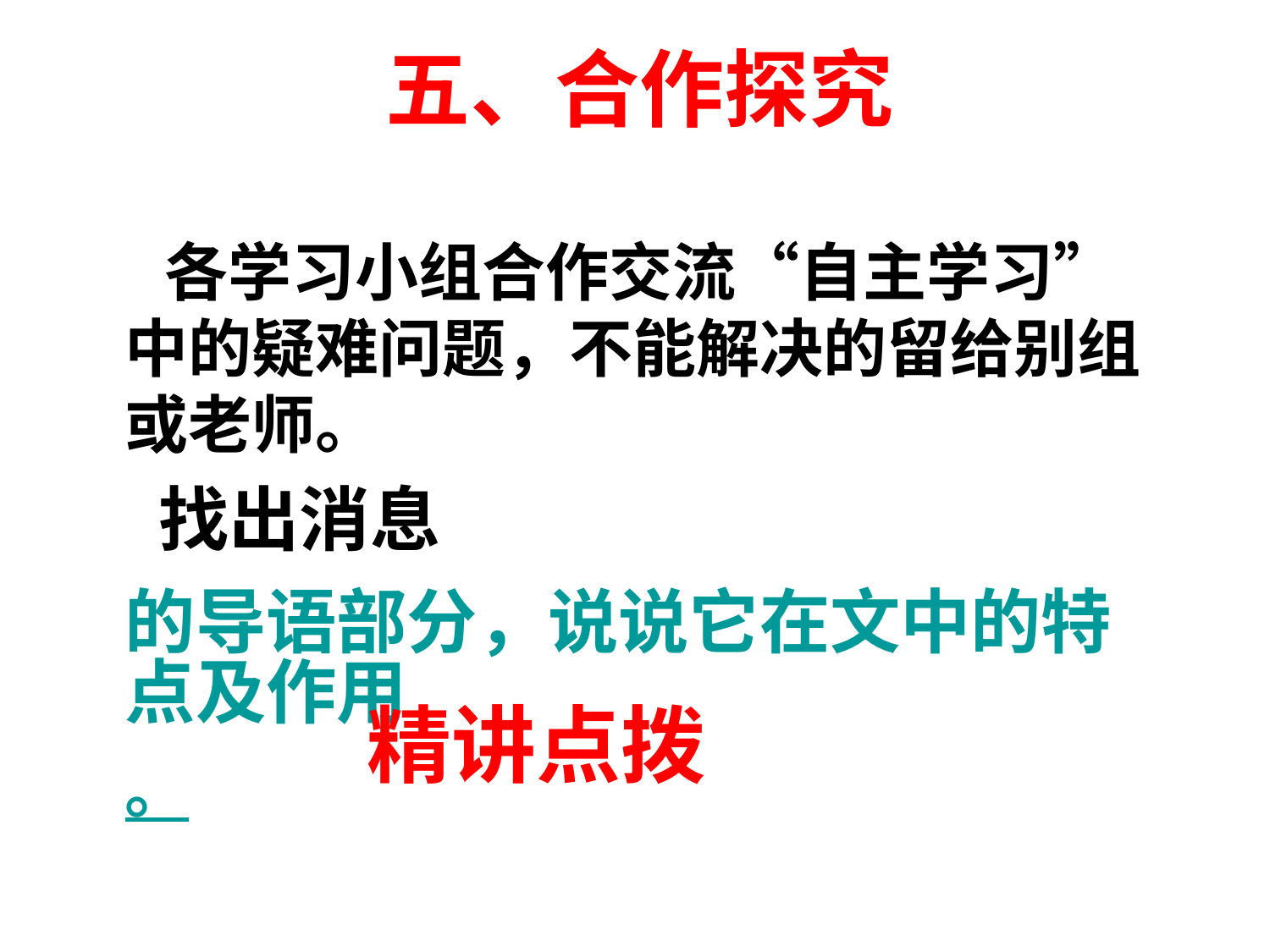

# 五、合作探究
     各学习小组合作交流“自主学习”中的疑难问题，不能解决的留给别组或老师。
    找出消息的导语部分，说说它在文中的特点及作用。
精讲点拨